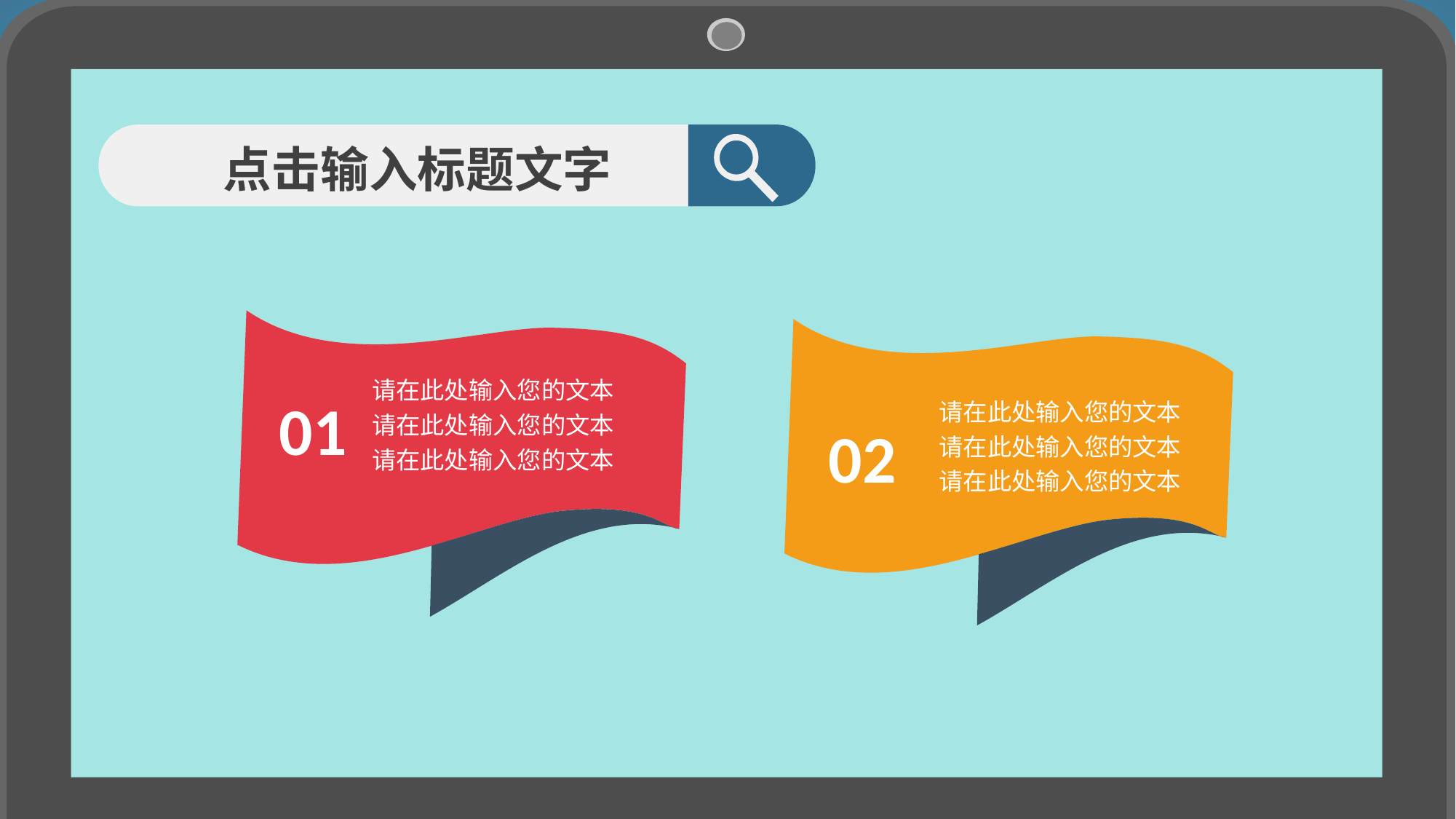

点击输入标题文字

请在此处输入您的文本
请在此处输入您的文本
请在此处输入您的文本
01

请在此处输入您的文本
请在此处输入您的文本
请在此处输入您的文本
02